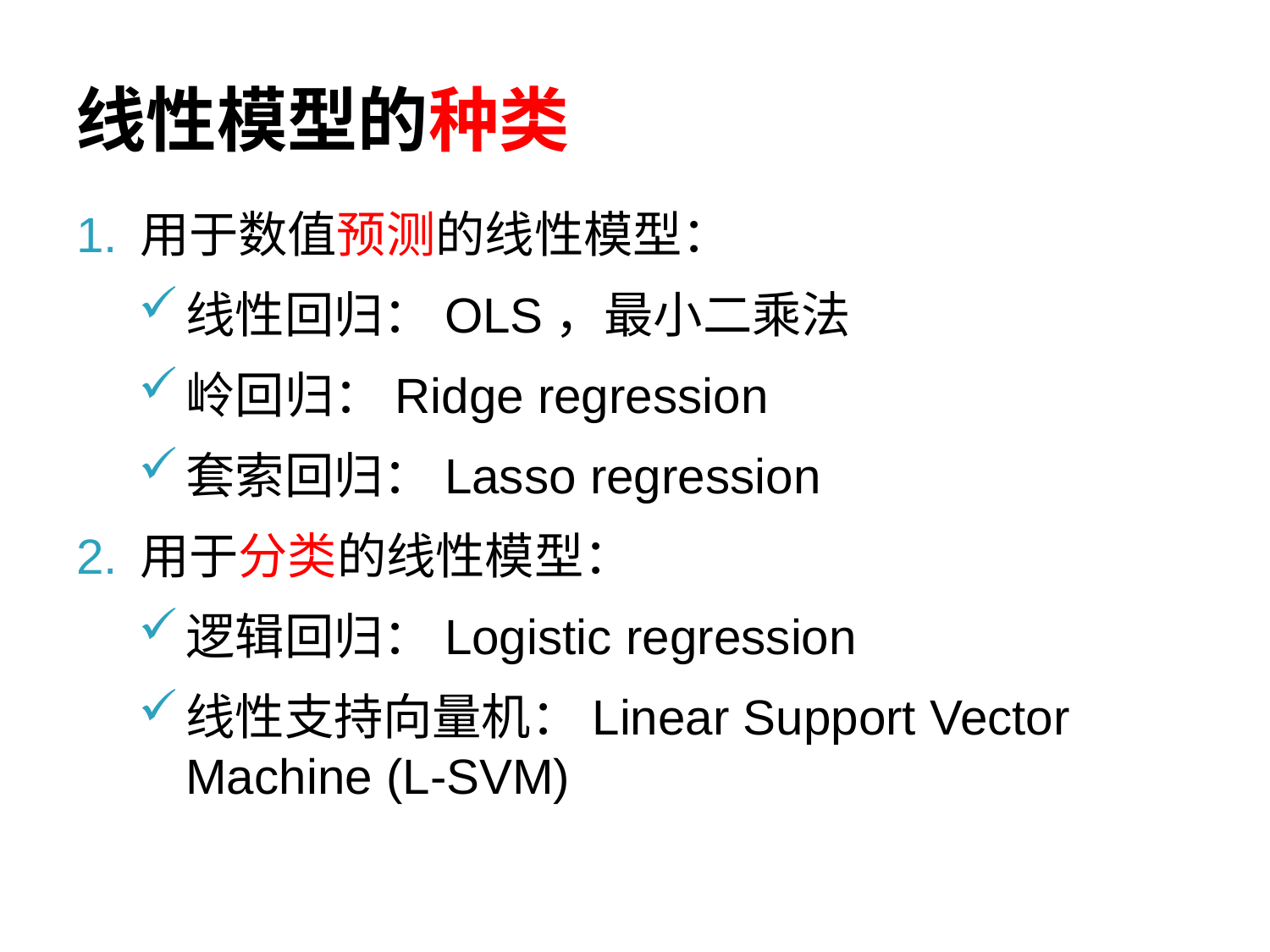

# 线性模型的种类
用于数值预测的线性模型：
线性回归：OLS，最小二乘法
岭回归：Ridge regression
套索回归：Lasso regression
用于分类的线性模型：
逻辑回归：Logistic regression
线性支持向量机：Linear Support Vector Machine (L-SVM)